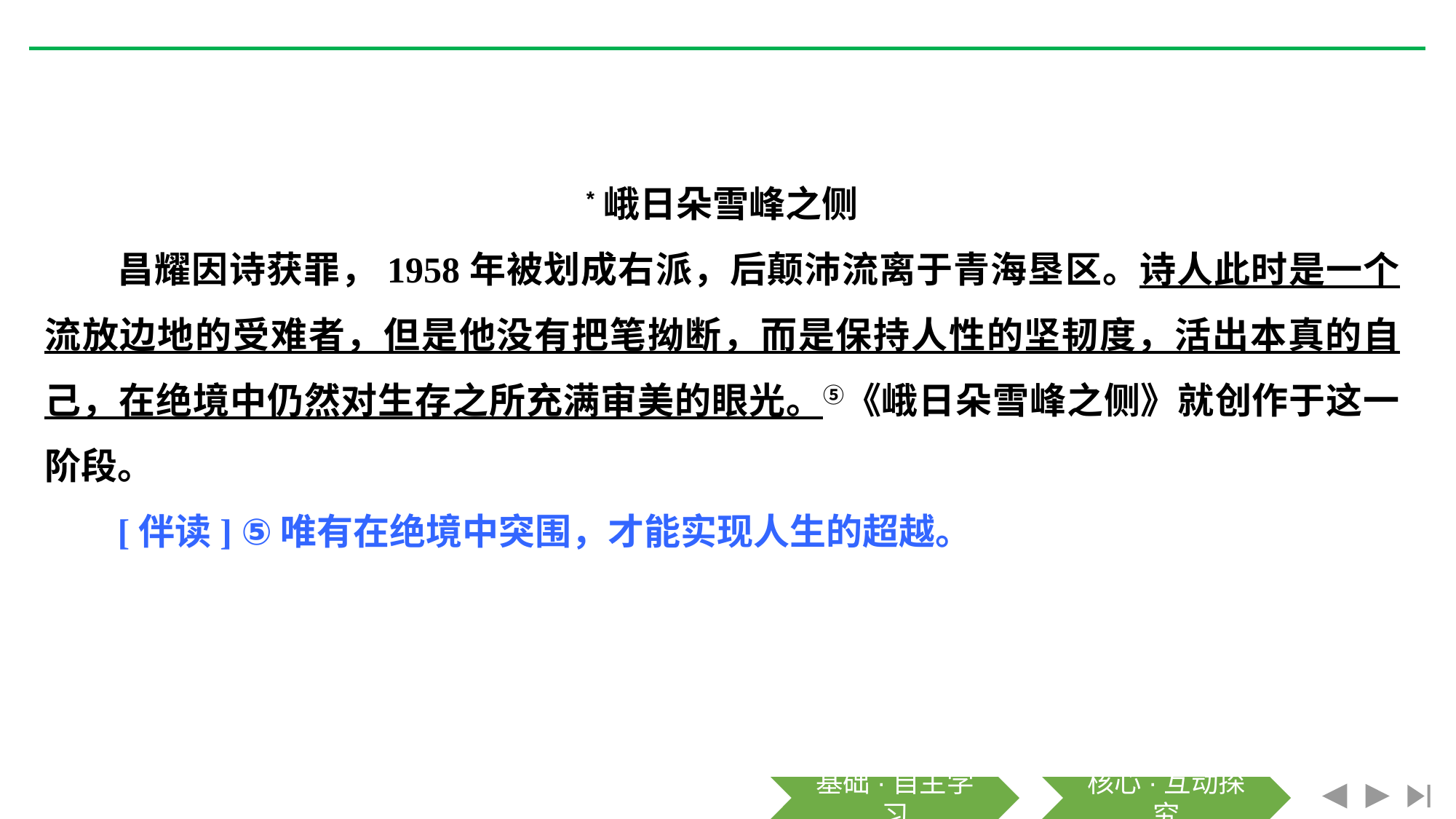

*峨日朵雪峰之侧
昌耀因诗获罪，1958年被划成右派，后颠沛流离于青海垦区。诗人此时是一个流放边地的受难者，但是他没有把笔拗断，而是保持人性的坚韧度，活出本真的自己，在绝境中仍然对生存之所充满审美的眼光。⑤《峨日朵雪峰之侧》就创作于这一阶段。
[伴读] ⑤唯有在绝境中突围，才能实现人生的超越。